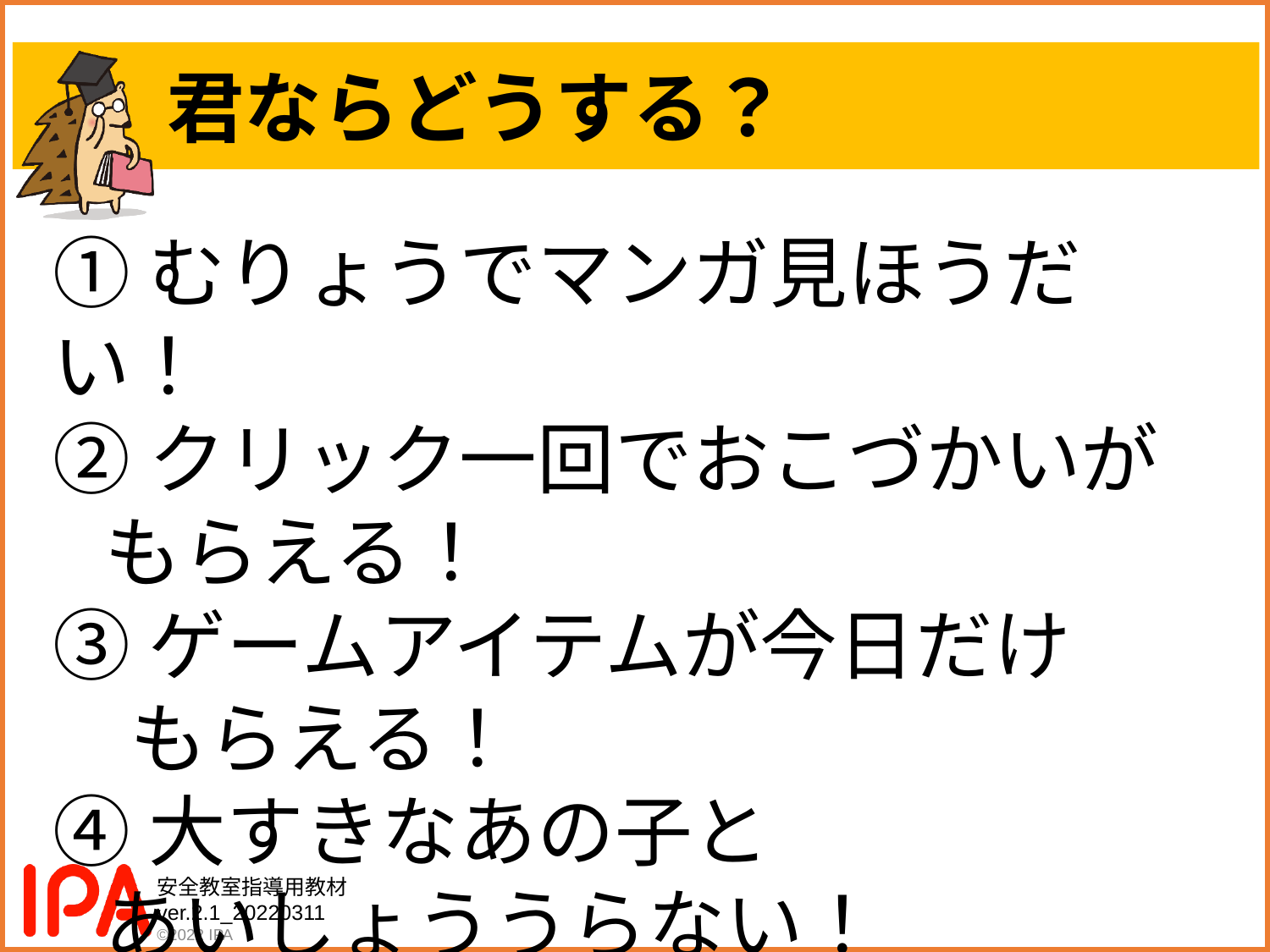

# 君ならどうする？

①むりょうでマンガ見ほうだい！
②クリック一回でおこづかいが
   もらえる！
③ゲームアイテムが今日だけ
　もらえる！
④大すきなあの子と
   あいしょううらない！